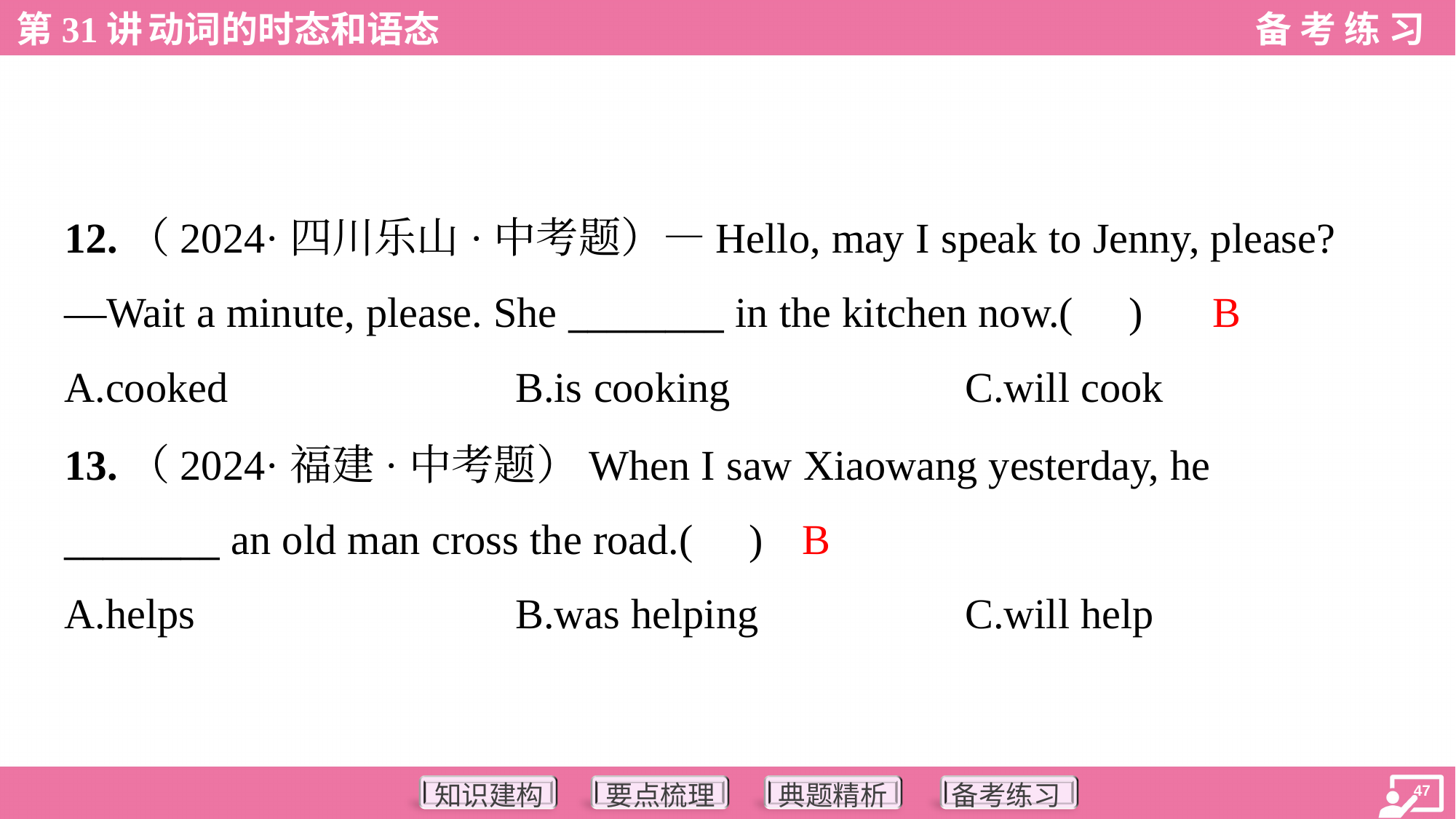

12.（2024·四川乐山·中考题）—Hello, may I speak to Jenny, please?
—Wait a minute, please. She ________ in the kitchen now.(     )
B
A.cooked	B.is cooking	C.will cook
13.（2024·福建·中考题）When I saw Xiaowang yesterday, he
________ an old man cross the road.(     )
B
A.helps	B.was helping	C.will help